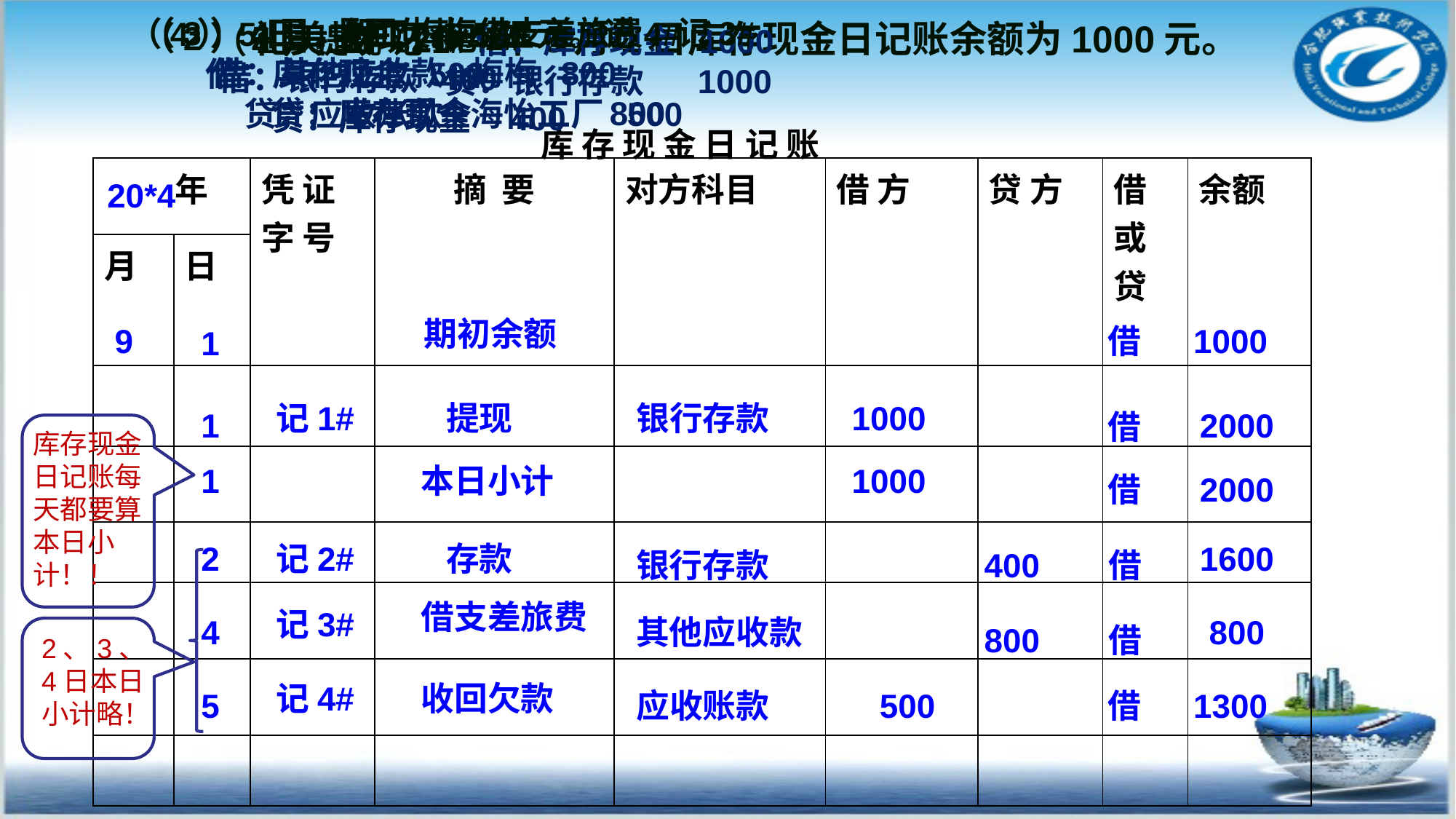

# 礼美工厂20*4年9月1日库存现金日记账余额为1000元。
（4）5日，收回欠款500元。记4#
         借：库存现金  500
              贷：应收账款-海怡工厂  500

（3）4日，职工梅梅借支差旅费，记3#
        借：其他应收款-梅梅  800
                贷：库存现金                 800
（1）提现 记1#借：库存现金  1000
                             贷：银行存款      1000

（2）2日，存现，记2#
         借：银行存款  400
                贷：库存现金    400

库 存 现 金 日 记 账

| 年 |  | 凭 证 字 号 | 摘 要 | 对方科目 | 借 方 | 贷 方 | 借或贷 | 余额 |
| --- | --- | --- | --- | --- | --- | --- | --- | --- |
| 月 | 日 |  |  |  |  |  |  |  |
|  |  |  |  |  |  |  |  |  |
|  |  |  |  |  |  |  |  |  |
|  |  |  |  |  |  |  |  |  |
|  |  |  |  |  |  |  |  |  |
|  |  |  |  |  |  |  |  |  |
|  |  |  |  |  |  |  |  |  |
20*4
期初余额
借
1000
9
1
提现
记1#
银行存款
1000
1
2000
借

库存现金日记账每天都要算本日小计！！
1
1000
本日小计
借
2000
2
1600
记2#
存款
400
银行存款
借

借支差旅费
记3#
 800
4
其他应收款
800
借

2、3、4日本日小计略！
收回欠款
记4#
5
应收账款
 500
借
1300